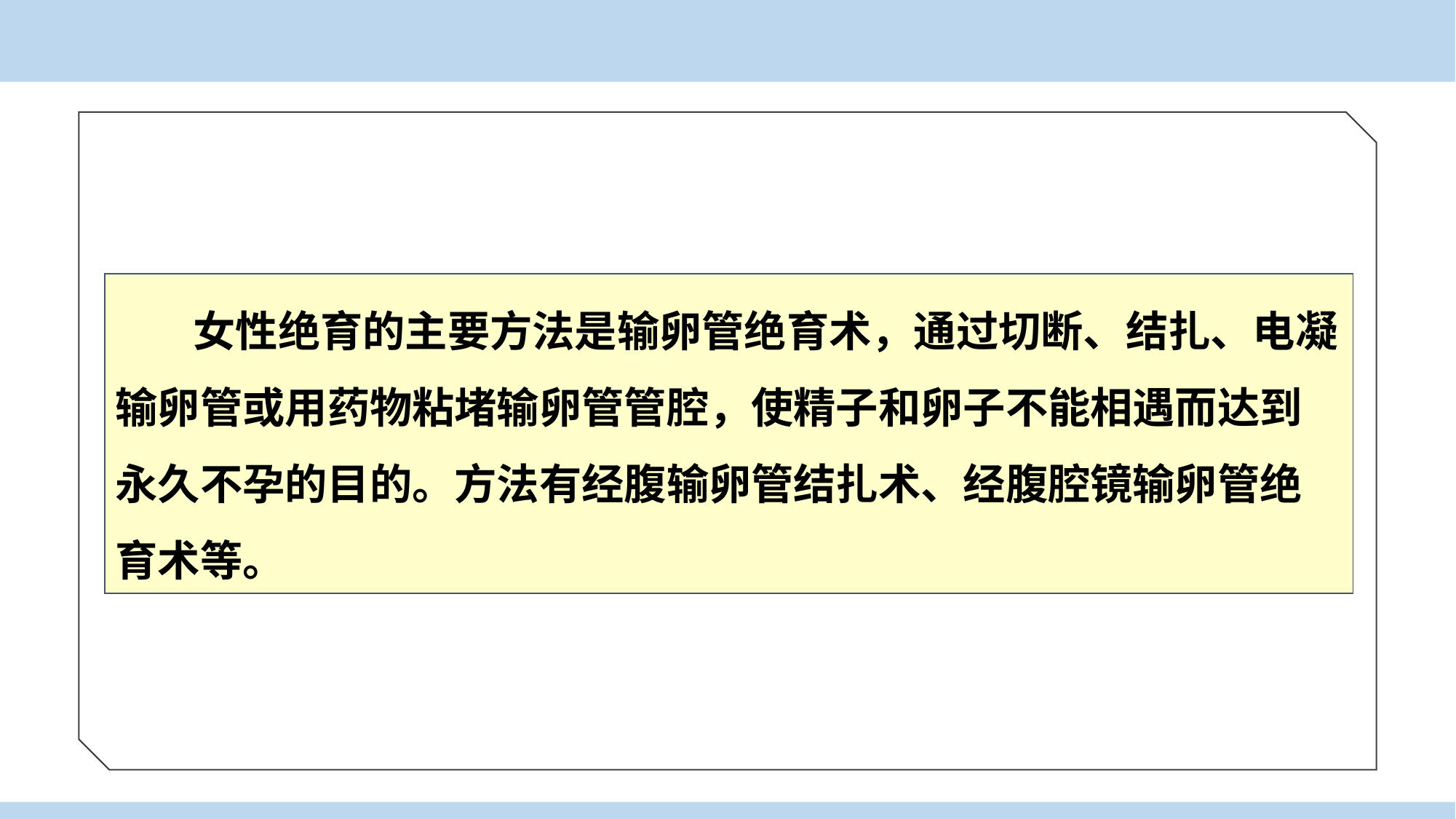

女性绝育的主要方法是输卵管绝育术，通过切断、结扎、电凝输卵管或用药物粘堵输卵管管腔，使精子和卵子不能相遇而达到永久不孕的目的。方法有经腹输卵管结扎术、经腹腔镜输卵管绝育术等。